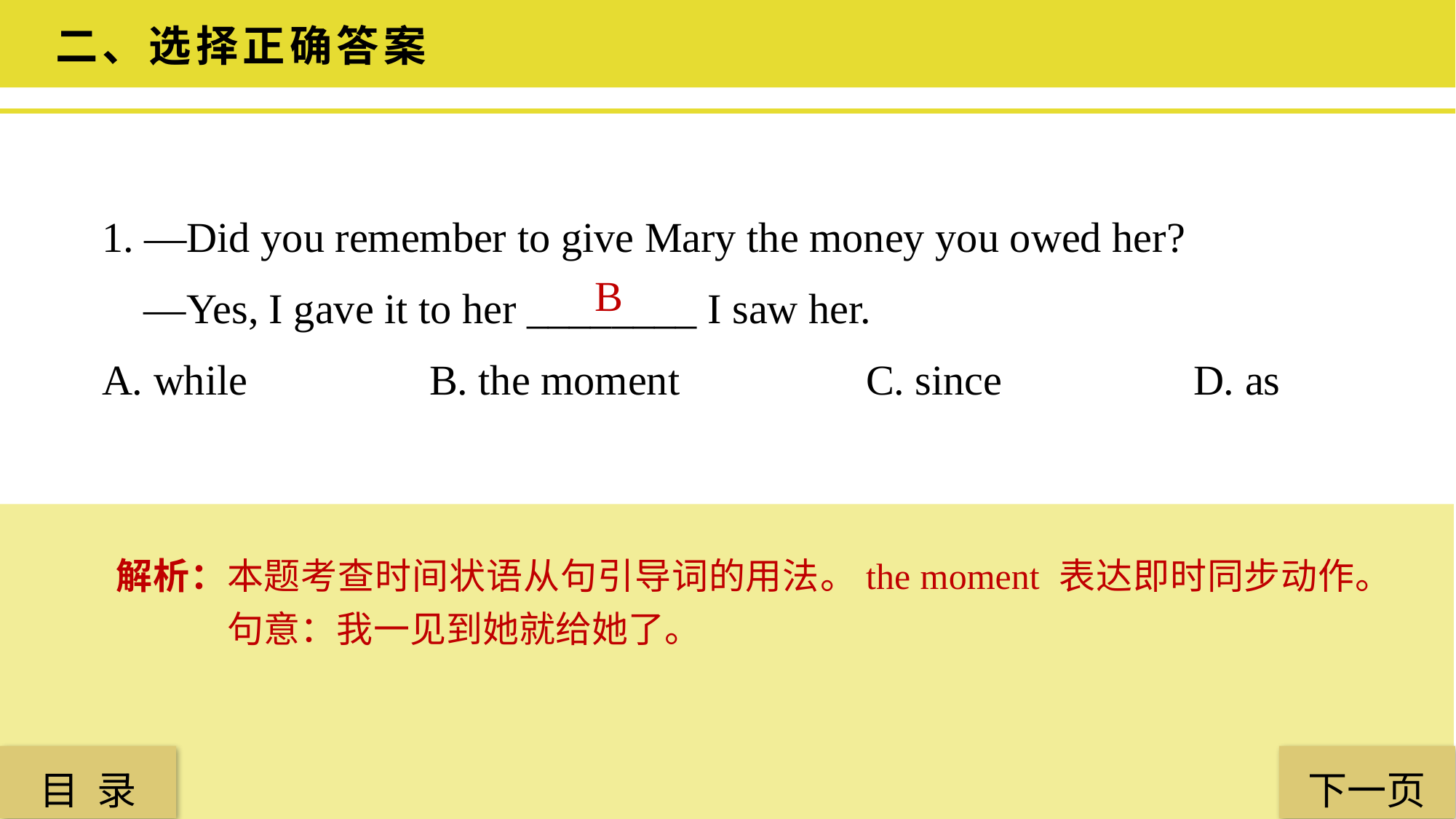

二、选择正确答案
1. —Did you remember to give Mary the money you owed her?
    —Yes, I gave it to her ________ I saw her.
A. while 		B. the moment 		C. since 		D. as
B
解析：本题考查时间状语从句引导词的用法。the moment 表达即时同步动作。句意：我一见到她就给她了。